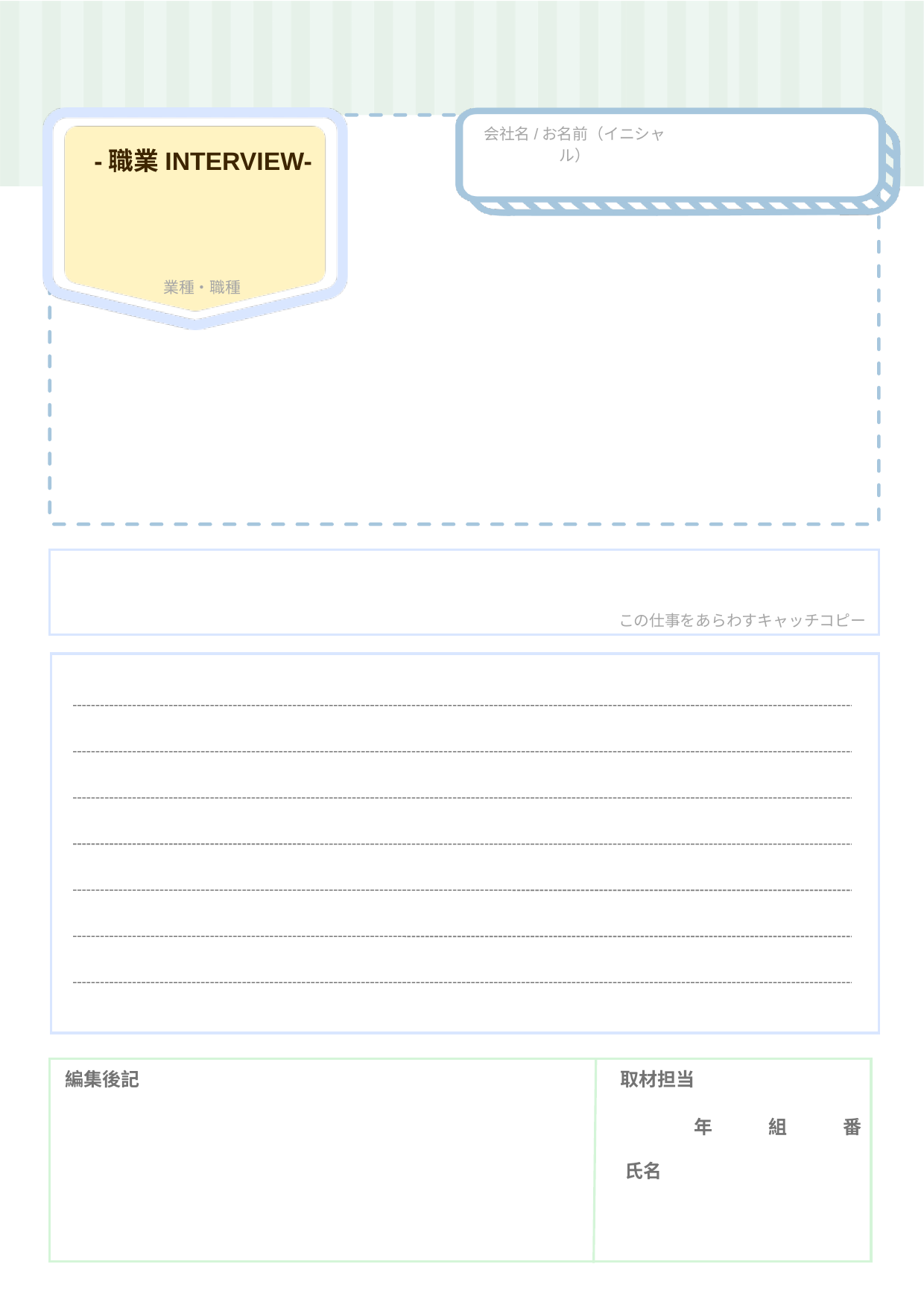

会社名/お名前（イニシャル）

-職業INTERVIEW-

業種・職種

この仕事をあらわすキャッチコピー

編集後記
取材担当
年　　　組　　　番
氏名